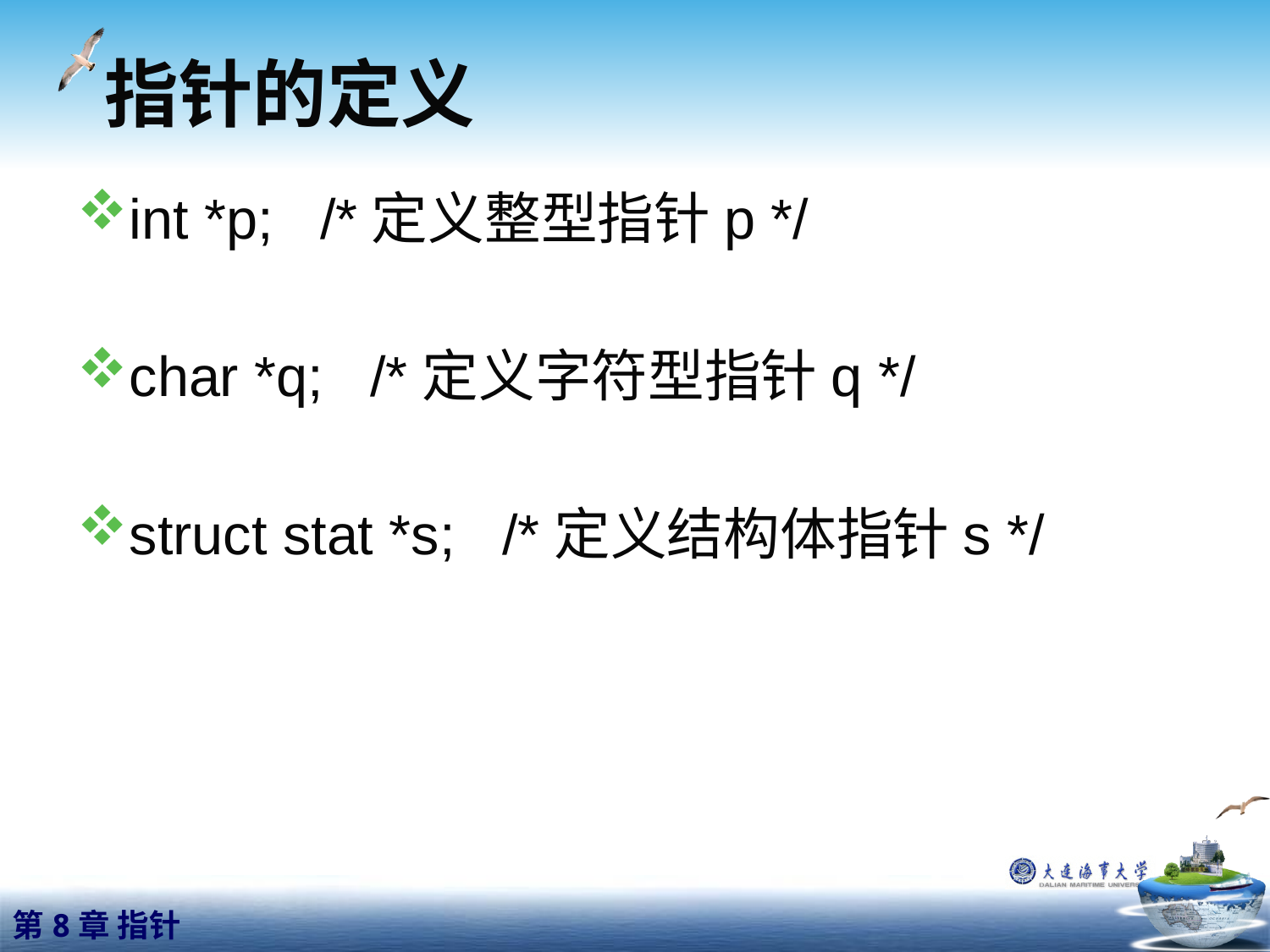

# 指针的定义
int *p;   /*定义整型指针p */

char *q;   /*定义字符型指针q */

struct stat *s;   /*定义结构体指针s */